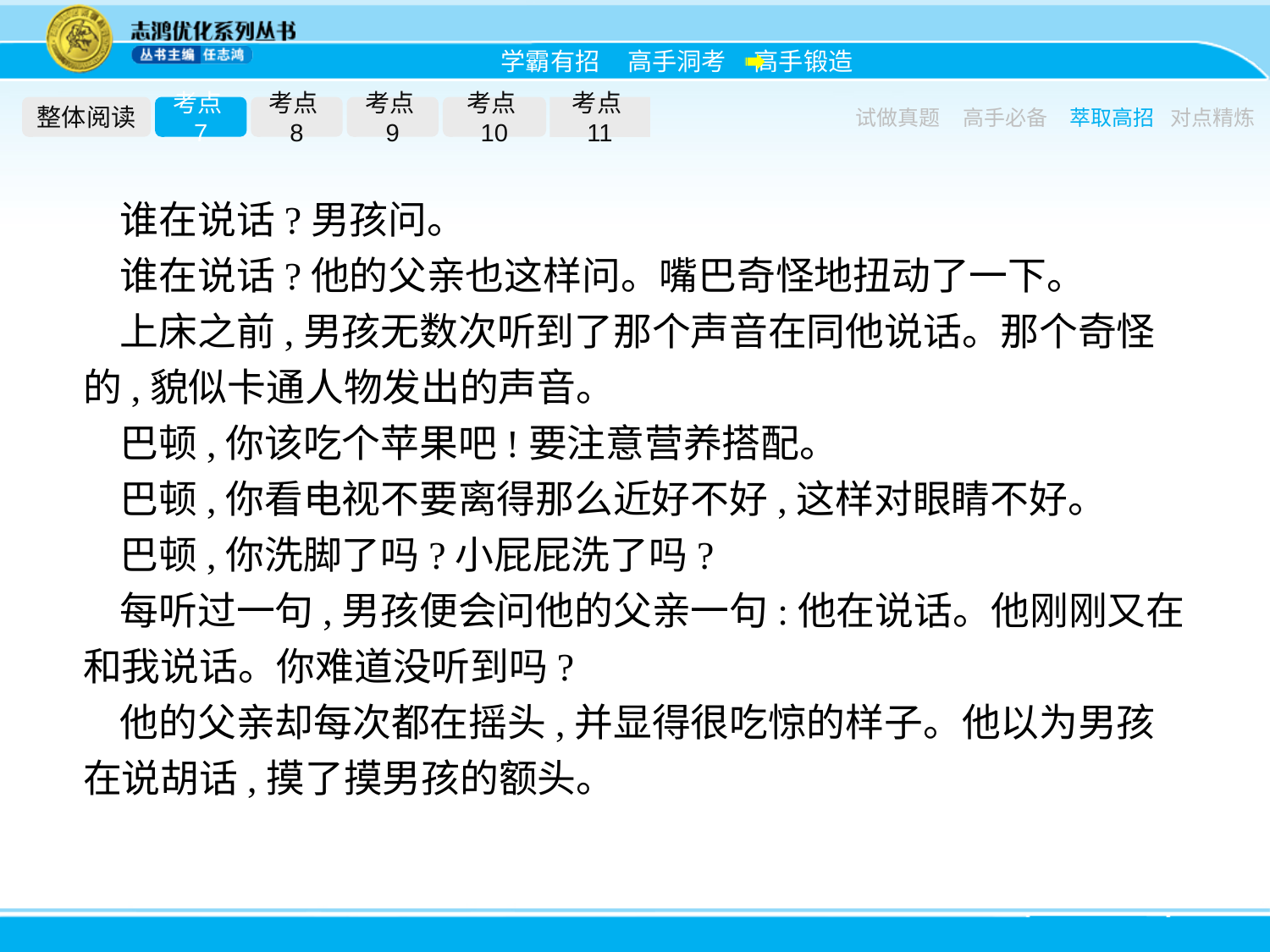

整体阅读
考点7
考点8
考点9
考点10
考点11
试做真题
高手必备
萃取高招
对点精炼
谁在说话?男孩问。
谁在说话?他的父亲也这样问。嘴巴奇怪地扭动了一下。
上床之前,男孩无数次听到了那个声音在同他说话。那个奇怪的,貌似卡通人物发出的声音。
巴顿,你该吃个苹果吧!要注意营养搭配。
巴顿,你看电视不要离得那么近好不好,这样对眼睛不好。
巴顿,你洗脚了吗?小屁屁洗了吗?
每听过一句,男孩便会问他的父亲一句:他在说话。他刚刚又在和我说话。你难道没听到吗?
他的父亲却每次都在摇头,并显得很吃惊的样子。他以为男孩在说胡话,摸了摸男孩的额头。